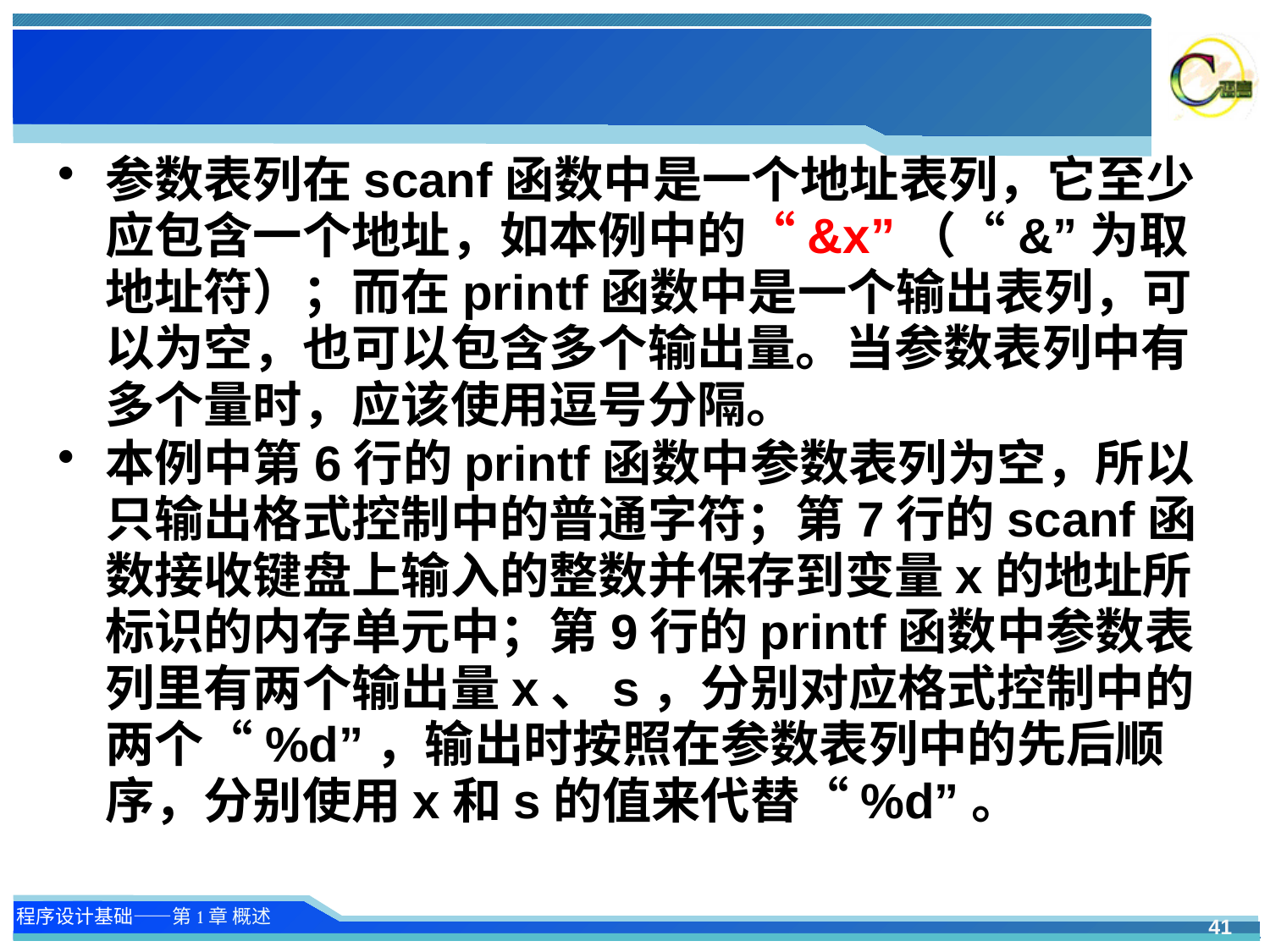

#
参数表列在scanf函数中是一个地址表列，它至少应包含一个地址，如本例中的“&x”（“&”为取地址符）；而在printf函数中是一个输出表列，可以为空，也可以包含多个输出量。当参数表列中有多个量时，应该使用逗号分隔。
本例中第6行的printf函数中参数表列为空，所以只输出格式控制中的普通字符；第7行的scanf函数接收键盘上输入的整数并保存到变量x的地址所标识的内存单元中；第9行的printf函数中参数表列里有两个输出量x、s，分别对应格式控制中的两个“%d”，输出时按照在参数表列中的先后顺序，分别使用x和s的值来代替“%d”。
41